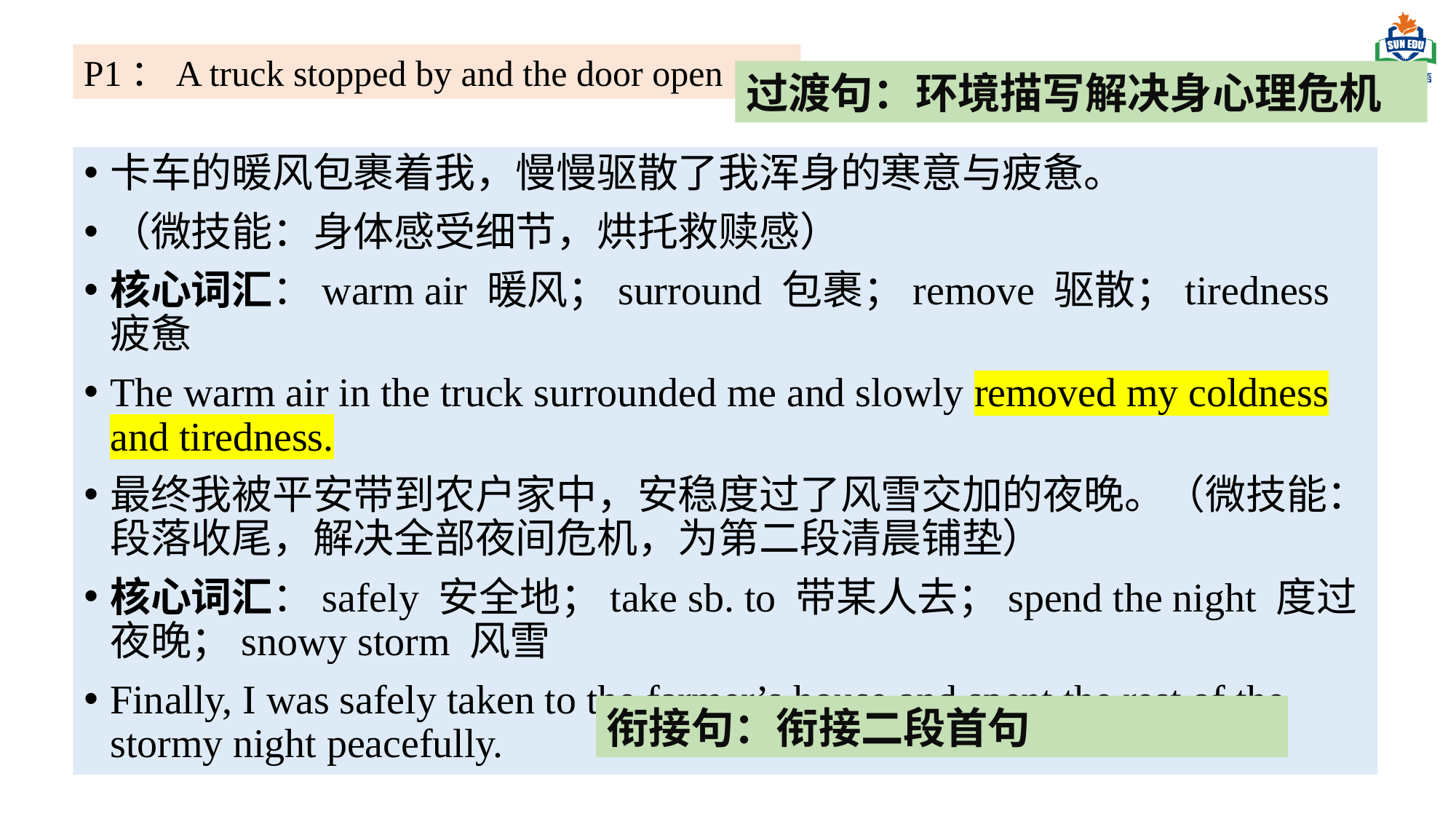

P1：A truck stopped by and the door open
过渡句：环境描写解决身心理危机
卡车的暖风包裹着我，慢慢驱散了我浑身的寒意与疲惫。
（微技能：身体感受细节，烘托救赎感）
核心词汇：warm air 暖风；surround 包裹；remove 驱散；tiredness 疲惫
The warm air in the truck surrounded me and slowly removed my coldness and tiredness.
最终我被平安带到农户家中，安稳度过了风雪交加的夜晚。（微技能：段落收尾，解决全部夜间危机，为第二段清晨铺垫）
核心词汇：safely 安全地；take sb. to 带某人去；spend the night 度过夜晚；snowy storm 风雪
Finally, I was safely taken to the farmer’s house and spent the rest of the stormy night peacefully.

衔接句：衔接二段首句